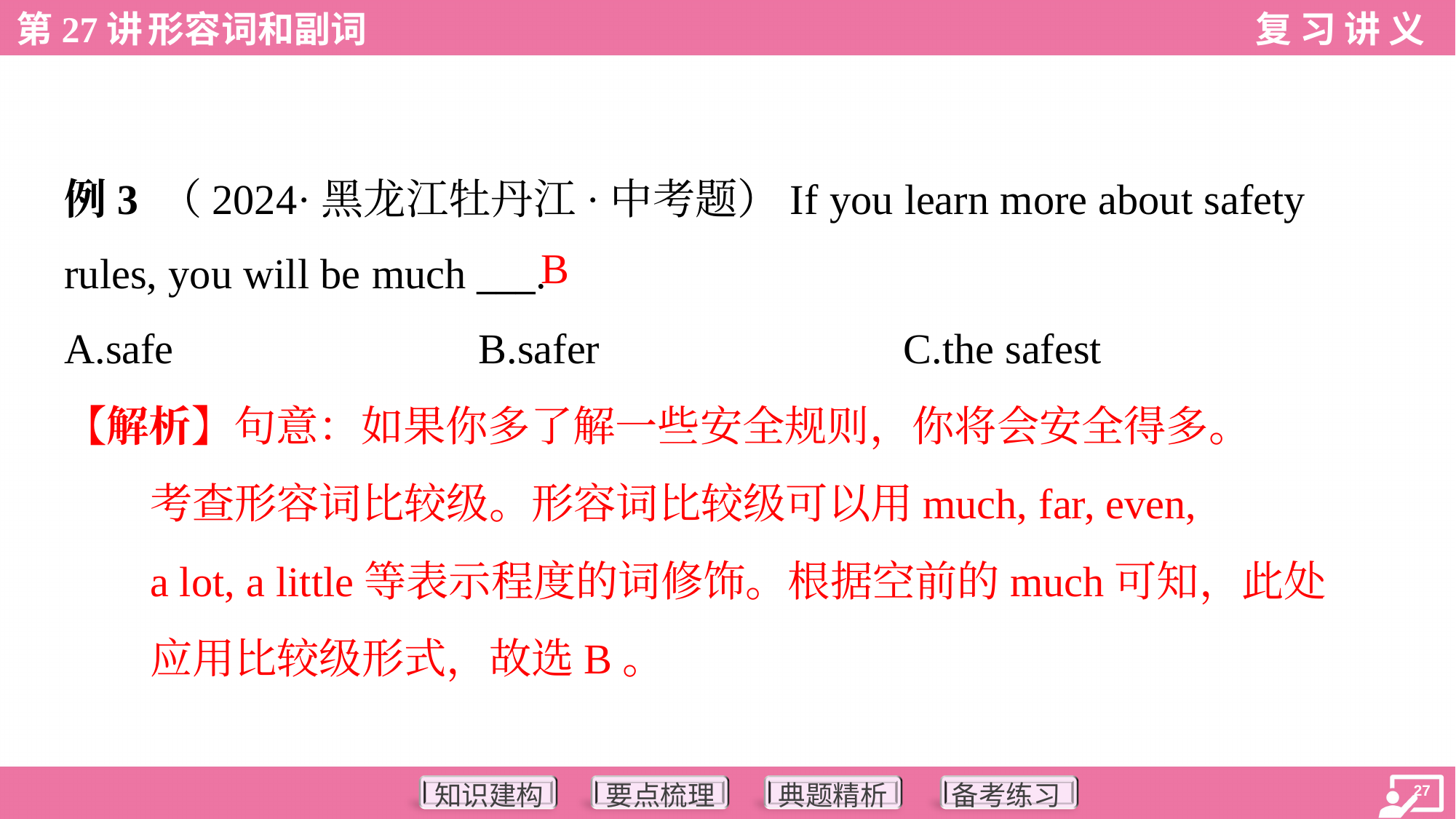

例3 （2024·黑龙江牡丹江·中考题）If you learn more about safety
rules, you will be much ___.
B
A.safe	B.safer	C.the safest
【解析】句意：如果你多了解一些安全规则，你将会安全得多。
考查形容词比较级。形容词比较级可以用much, far, even,
a lot, a little等表示程度的词修饰。根据空前的much可知，此处
应用比较级形式，故选B。